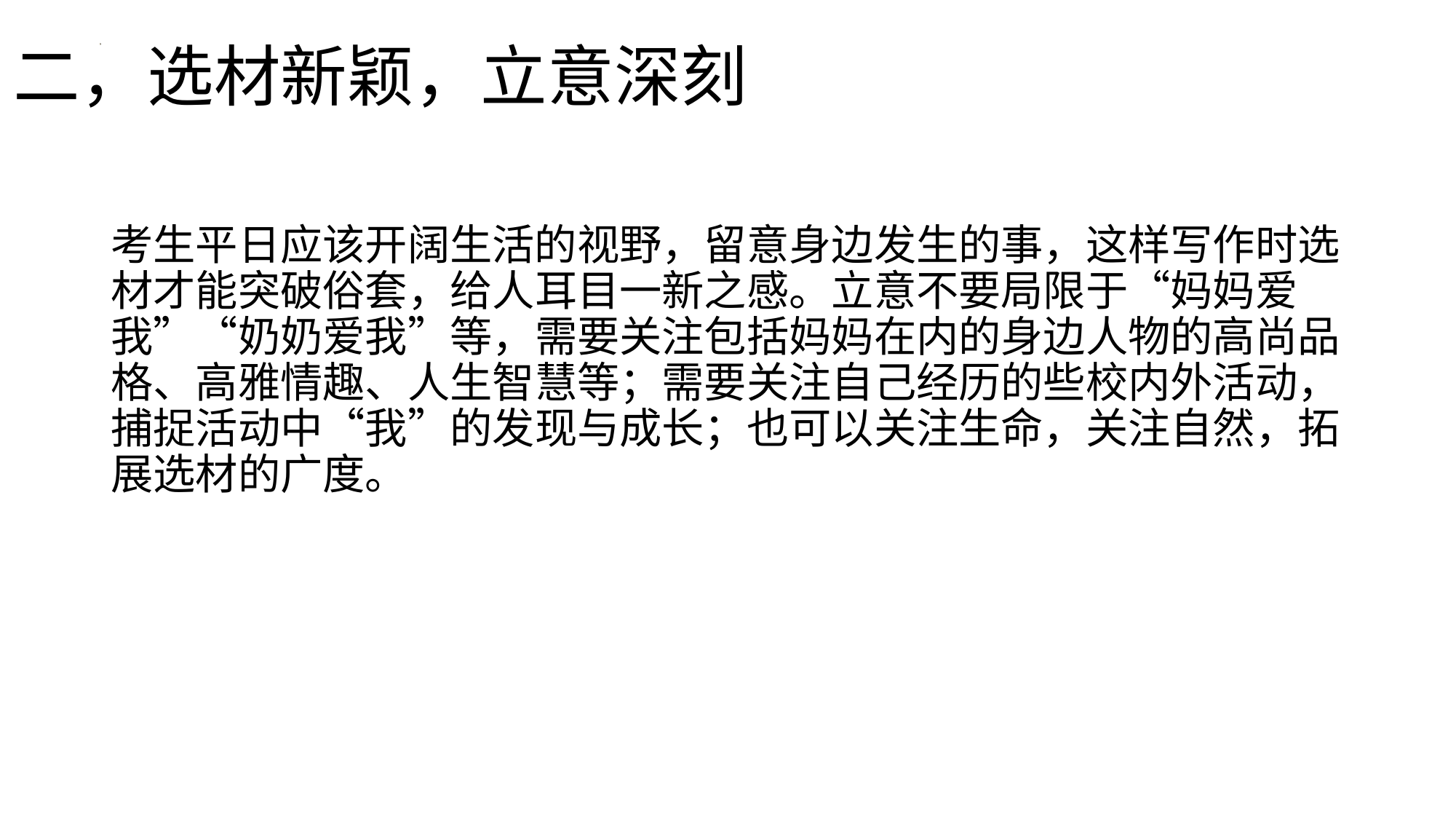

# 二，选材新颖，立意深刻
考生平日应该开阔生活的视野，留意身边发生的事，这样写作时选材才能突破俗套，给人耳目一新之感。立意不要局限于“妈妈爱我”“奶奶爱我”等，需要关注包括妈妈在内的身边人物的高尚品格、高雅情趣、人生智慧等；需要关注自己经历的些校内外活动，捕捉活动中“我”的发现与成长；也可以关注生命，关注自然，拓展选材的广度。